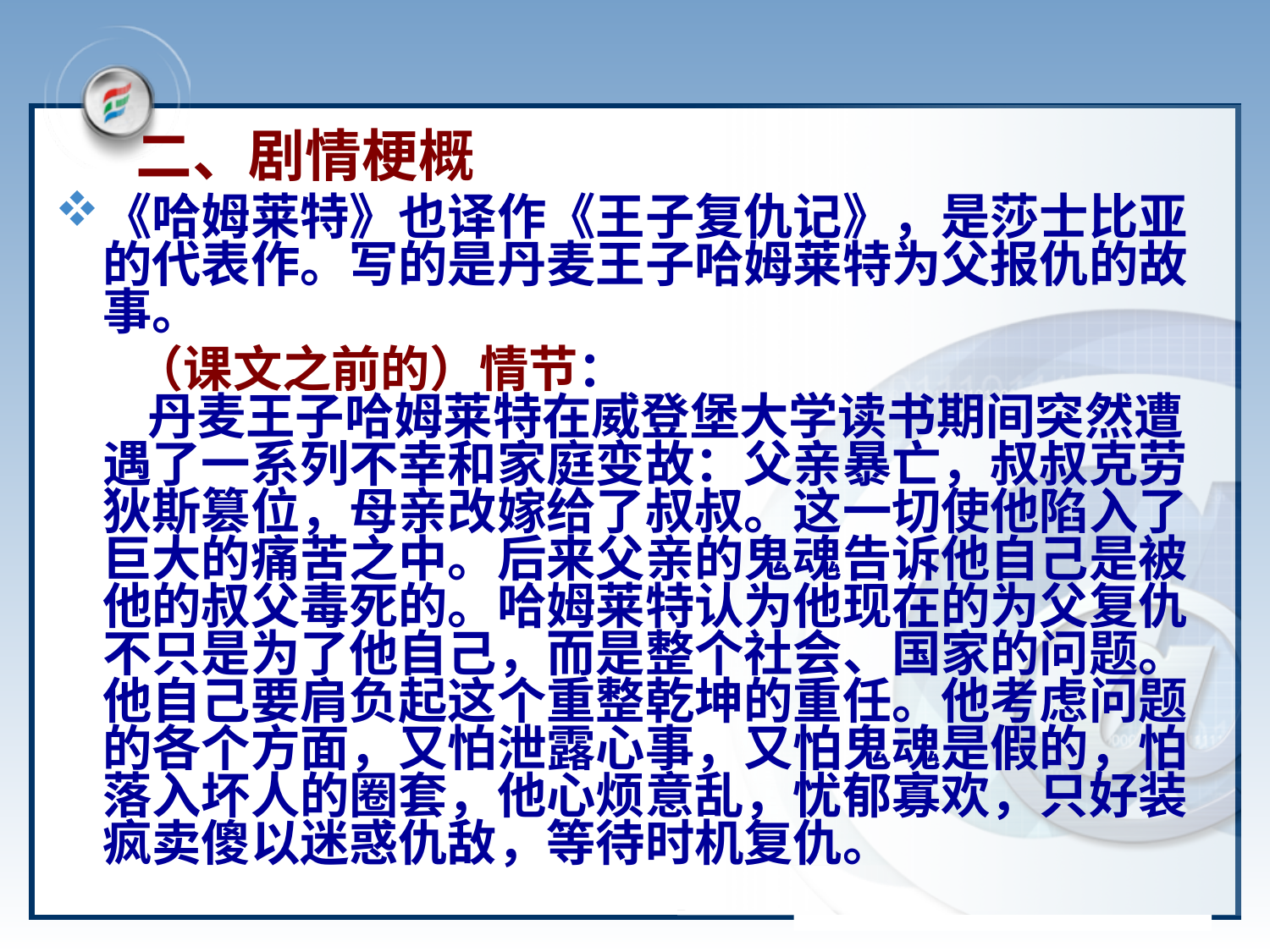

二、剧情梗概
《哈姆莱特》也译作《王子复仇记》，是莎士比亚的代表作。写的是丹麦王子哈姆莱特为父报仇的故事。
      （课文之前的）情节：
    丹麦王子哈姆莱特在威登堡大学读书期间突然遭遇了一系列不幸和家庭变故：父亲暴亡，叔叔克劳狄斯篡位，母亲改嫁给了叔叔。这一切使他陷入了巨大的痛苦之中。后来父亲的鬼魂告诉他自己是被他的叔父毒死的。哈姆莱特认为他现在的为父复仇不只是为了他自己，而是整个社会、国家的问题。他自己要肩负起这个重整乾坤的重任。他考虑问题的各个方面，又怕泄露心事，又怕鬼魂是假的，怕落入坏人的圈套，他心烦意乱，忧郁寡欢，只好装疯卖傻以迷惑仇敌，等待时机复仇。